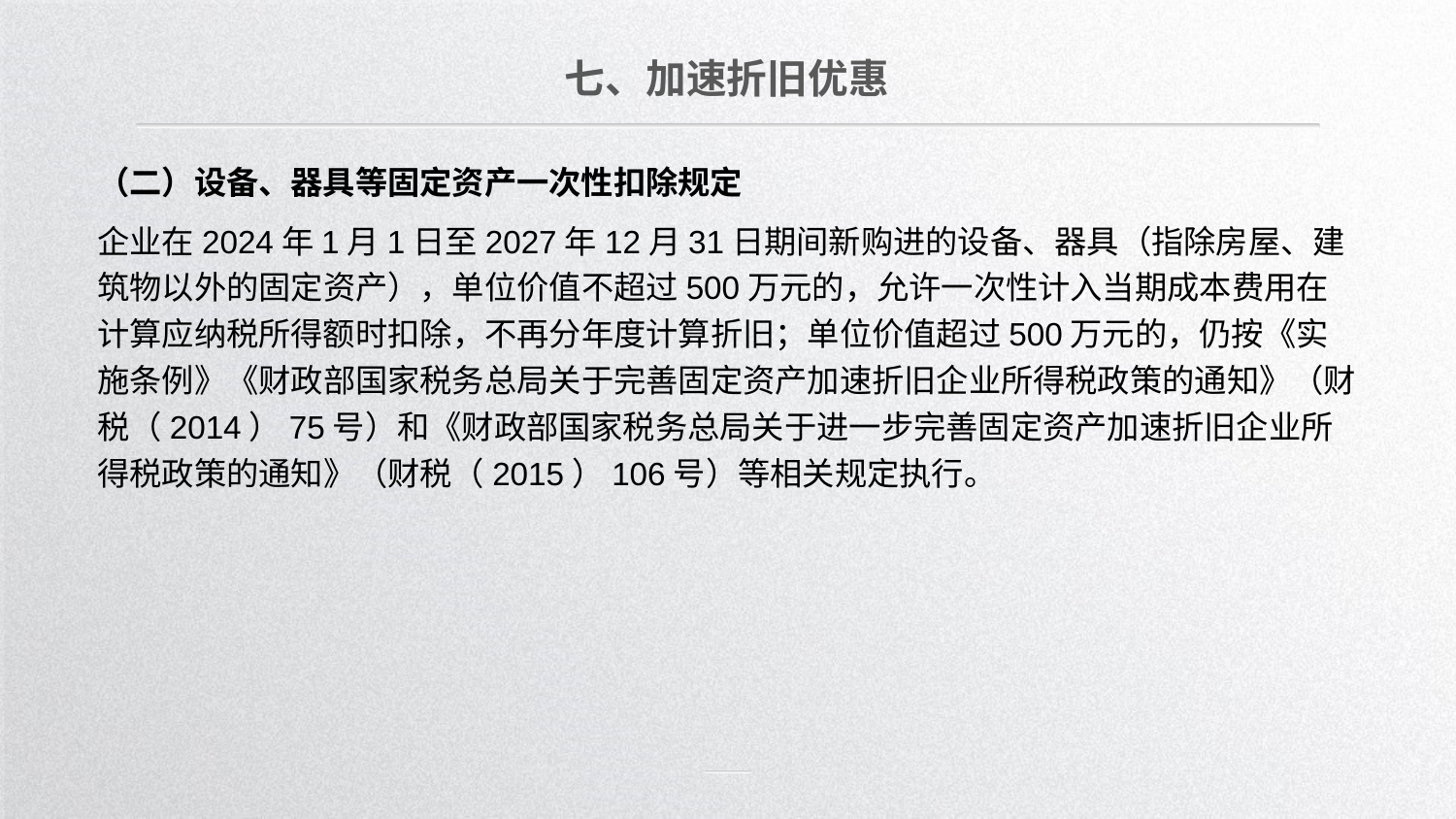

七、加速折旧优惠
（二）设备、器具等固定资产一次性扣除规定
企业在2024年1月1日至2027年12月31日期间新购进的设备、器具（指除房屋、建筑物以外的固定资产），单位价值不超过500万元的，允许一次性计入当期成本费用在计算应纳税所得额时扣除，不再分年度计算折旧；单位价值超过500万元的，仍按《实施条例》《财政部国家税务总局关于完善固定资产加速折旧企业所得税政策的通知》（财税（2014）75号）和《财政部国家税务总局关于进一步完善固定资产加速折旧企业所得税政策的通知》（财税（2015）106号）等相关规定执行。